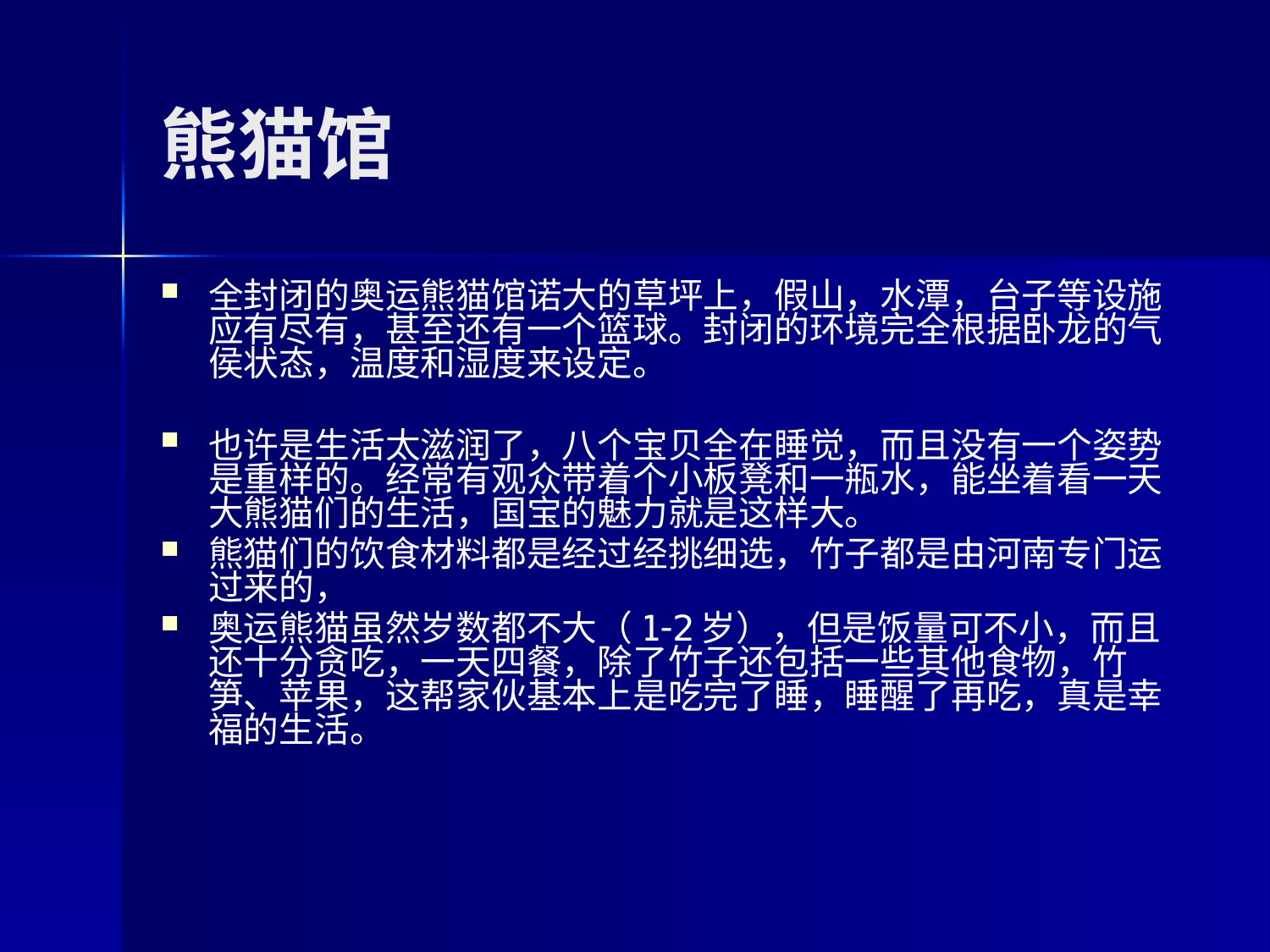

# 熊猫馆
全封闭的奥运熊猫馆诺大的草坪上，假山，水潭，台子等设施应有尽有，甚至还有一个篮球。封闭的环境完全根据卧龙的气侯状态，温度和湿度来设定。

也许是生活太滋润了，八个宝贝全在睡觉，而且没有一个姿势是重样的。经常有观众带着个小板凳和一瓶水，能坐着看一天大熊猫们的生活，国宝的魅力就是这样大。
熊猫们的饮食材料都是经过经挑细选，竹子都是由河南专门运过来的，
奥运熊猫虽然岁数都不大（1-2岁），但是饭量可不小，而且还十分贪吃，一天四餐，除了竹子还包括一些其他食物，竹笋、苹果，这帮家伙基本上是吃完了睡，睡醒了再吃，真是幸福的生活。